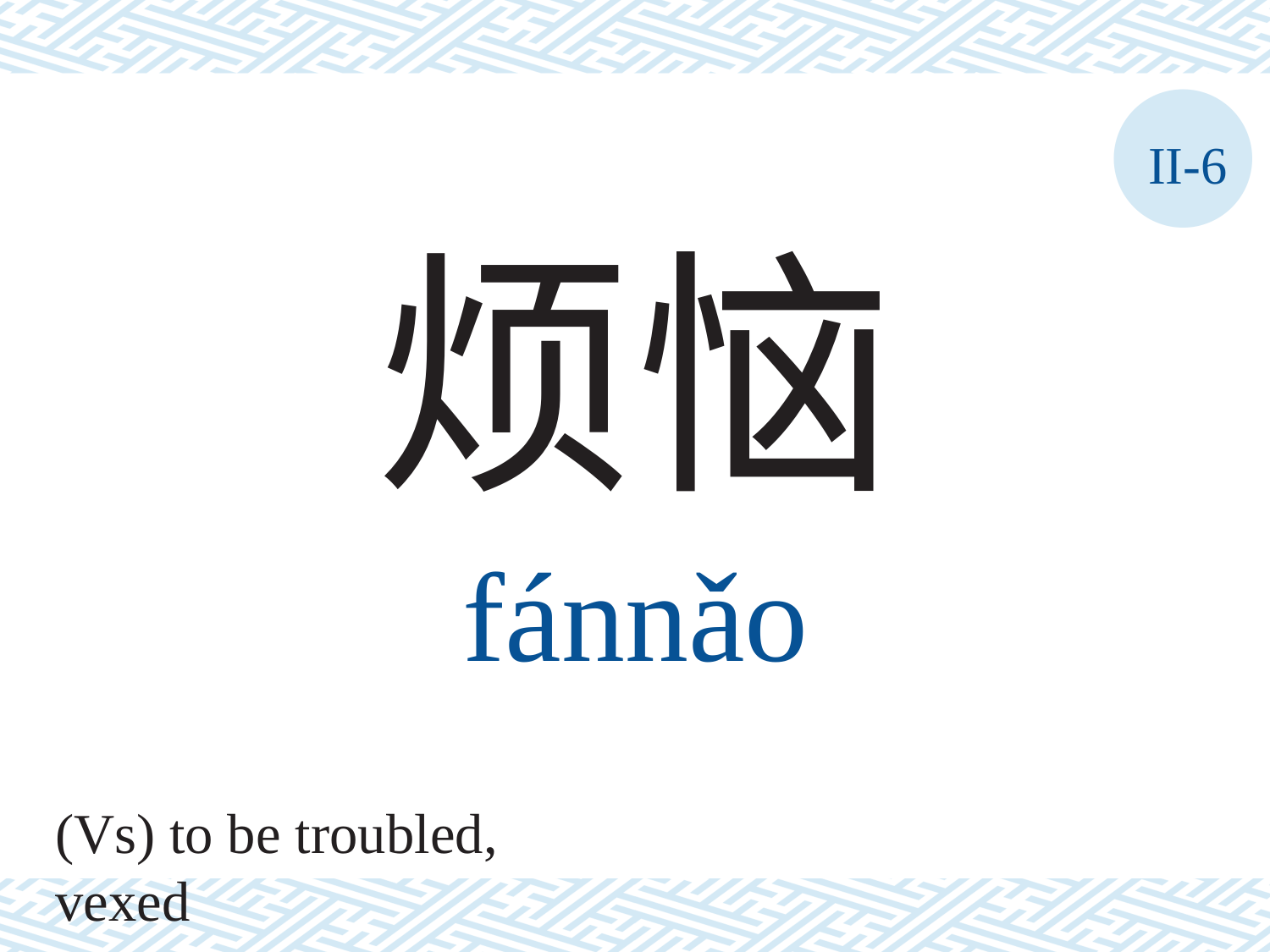

II-6
烦恼
fánnǎo
(Vs) to be troubled, vexed